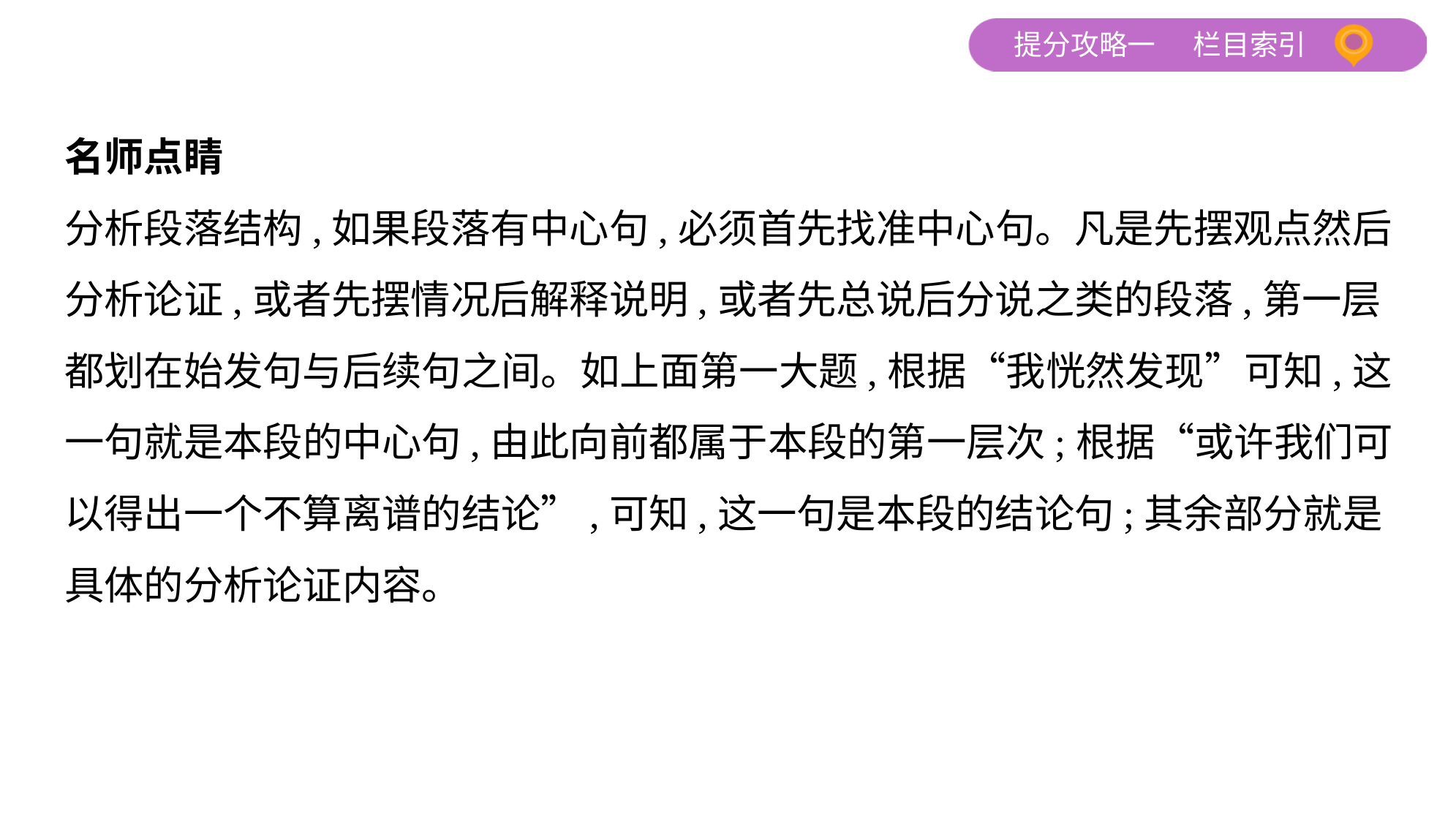

名师点睛
分析段落结构,如果段落有中心句,必须首先找准中心句。凡是先摆观点然后
分析论证,或者先摆情况后解释说明,或者先总说后分说之类的段落,第一层
都划在始发句与后续句之间。如上面第一大题,根据“我恍然发现”可知,这
一句就是本段的中心句,由此向前都属于本段的第一层次;根据“或许我们可
以得出一个不算离谱的结论”,可知,这一句是本段的结论句;其余部分就是
具体的分析论证内容。